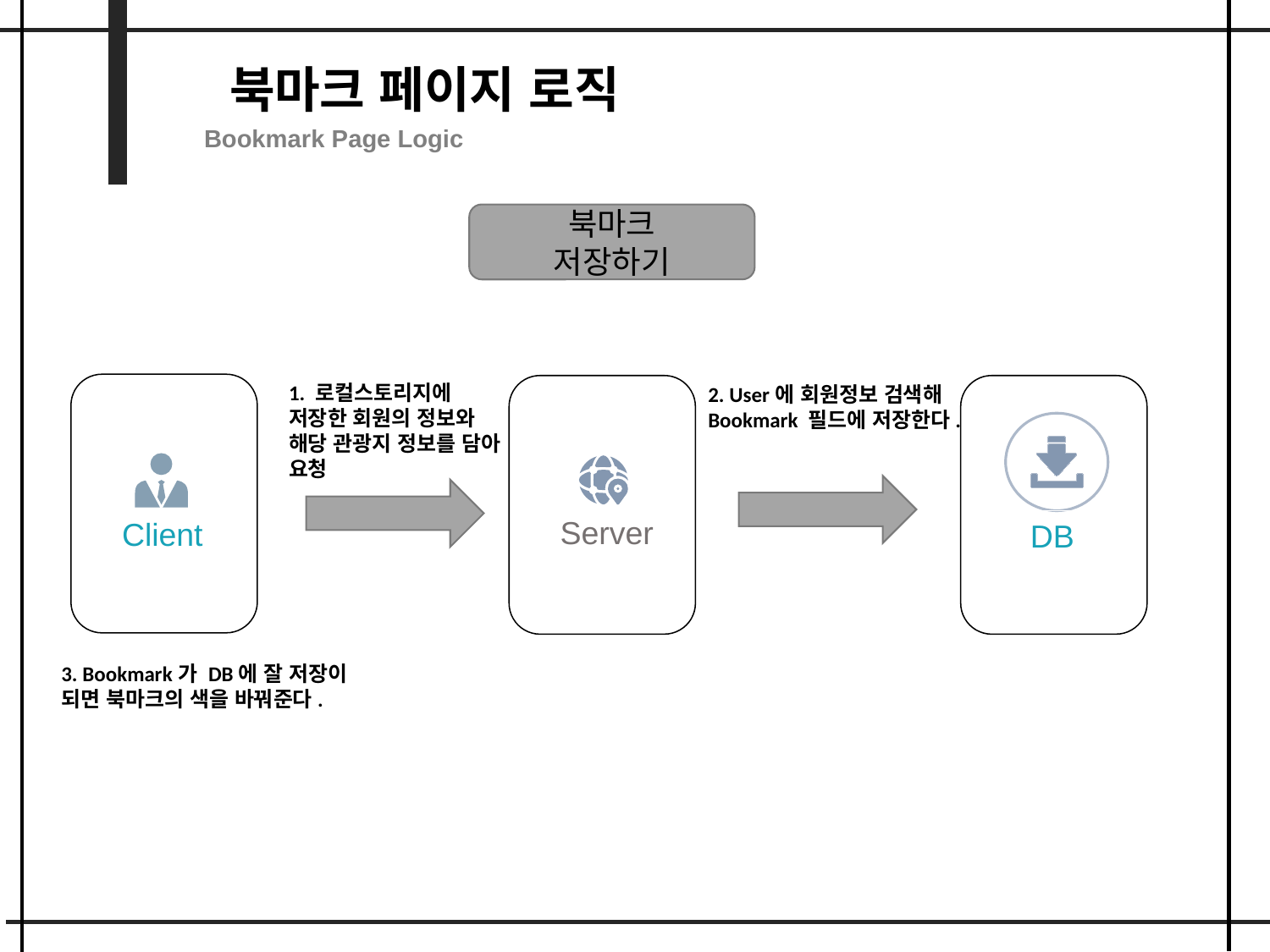

북마크 페이지 로직
Bookmark Page Logic
북마크
저장하기
1. 로컬스토리지에 저장한 회원의 정보와 해당 관광지 정보를 담아 요청

2. User에 회원정보 검색해
Bookmark 필드에 저장한다.

Client
DB
Server
3. Bookmark가 DB에 잘 저장이 되면 북마크의 색을 바꿔준다.